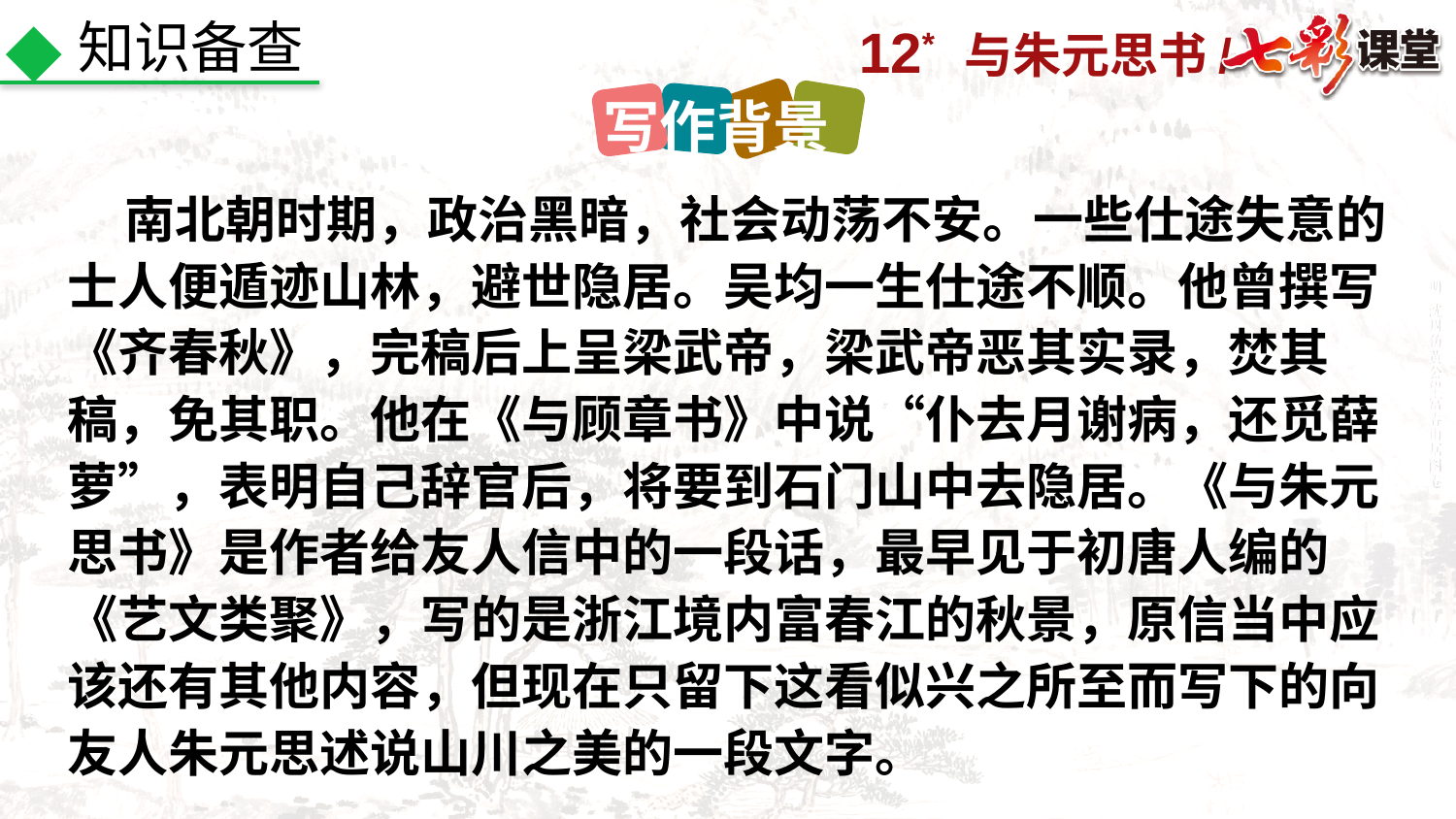

知识备查

写作背景

    南北朝时期，政治黑暗，社会动荡不安。一些仕途失意的士人便遁迹山林，避世隐居。吴均一生仕途不顺。他曾撰写《齐春秋》，完稿后上呈梁武帝，梁武帝恶其实录，焚其稿，免其职。他在《与顾章书》中说“仆去月谢病，还觅薛萝”，表明自己辞官后，将要到石门山中去隐居。《与朱元思书》是作者给友人信中的一段话，最早见于初唐人编的
《艺文类聚》，写的是浙江境内富春江的秋景，原信当中应该还有其他内容，但现在只留下这看似兴之所至而写下的向友人朱元思述说山川之美的一段文字。